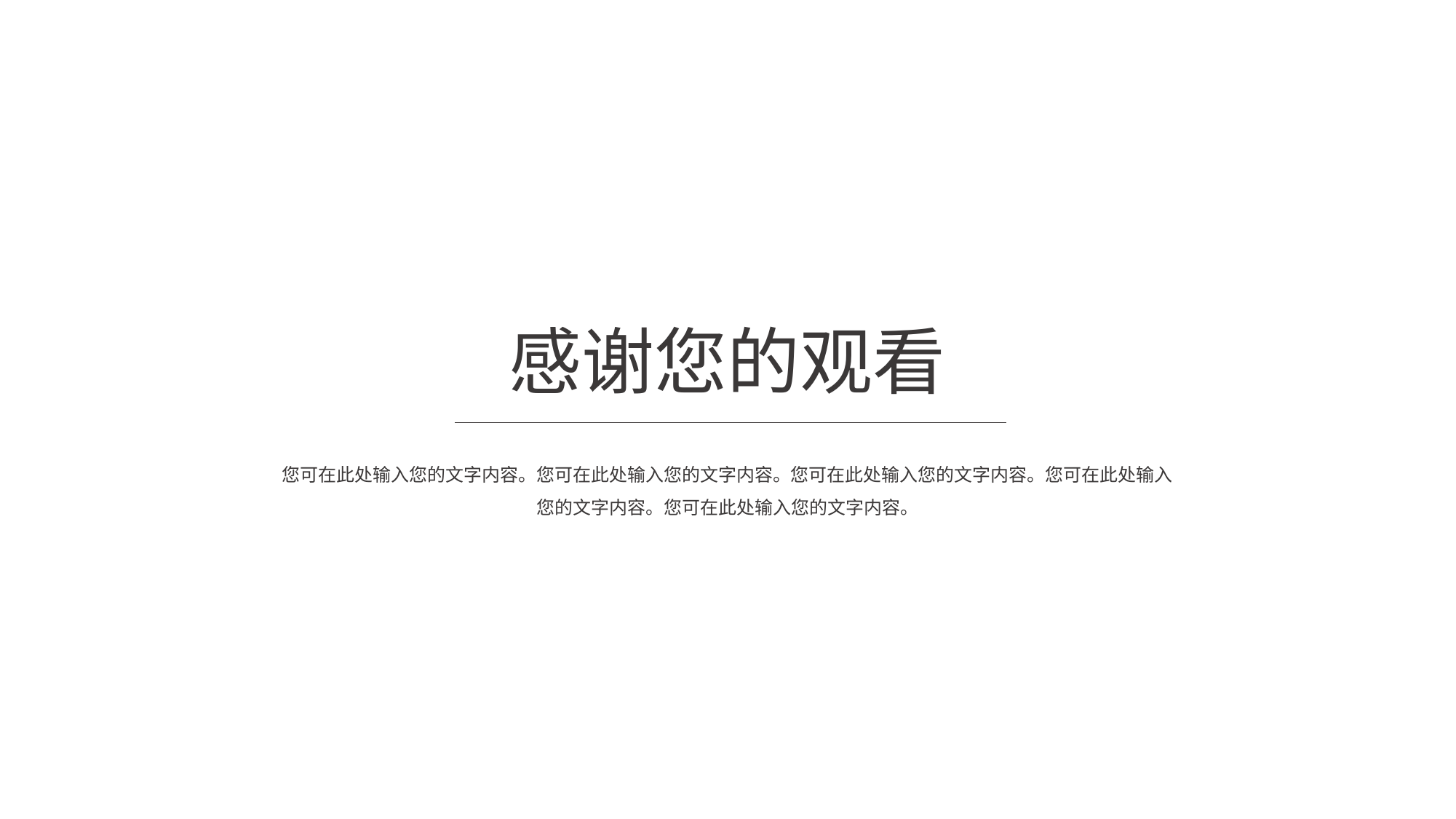

感谢您的观看
您可在此处输入您的文字内容。您可在此处输入您的文字内容。您可在此处输入您的文字内容。您可在此处输入您的文字内容。您可在此处输入您的文字内容。